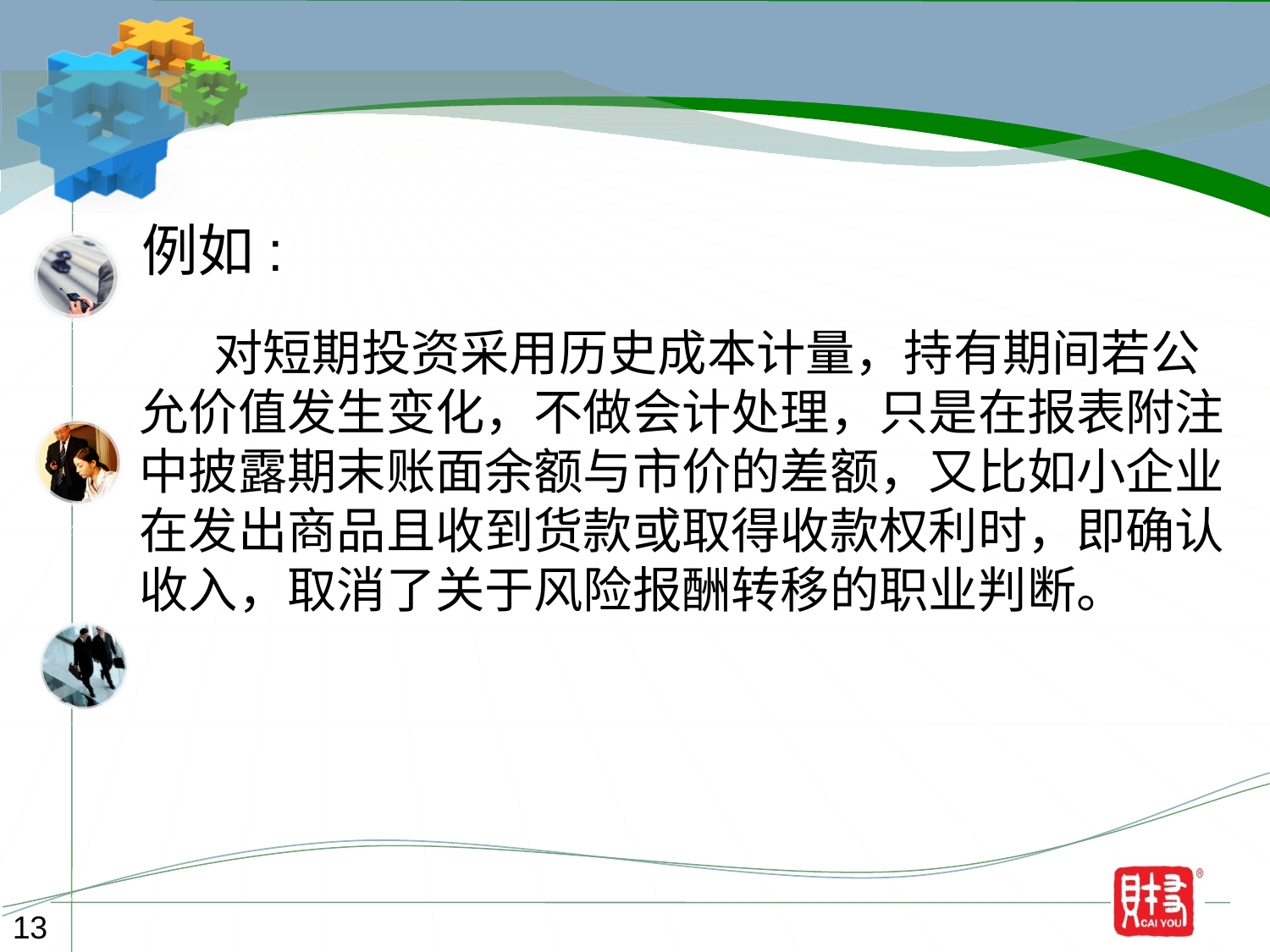

例如:
          对短期投资采用历史成本计量，持有期间若公允价值发生变化，不做会计处理，只是在报表附注中披露期末账面余额与市价的差额，又比如小企业在发出商品且收到货款或取得收款权利时，即确认收入，取消了关于风险报酬转移的职业判断。
13